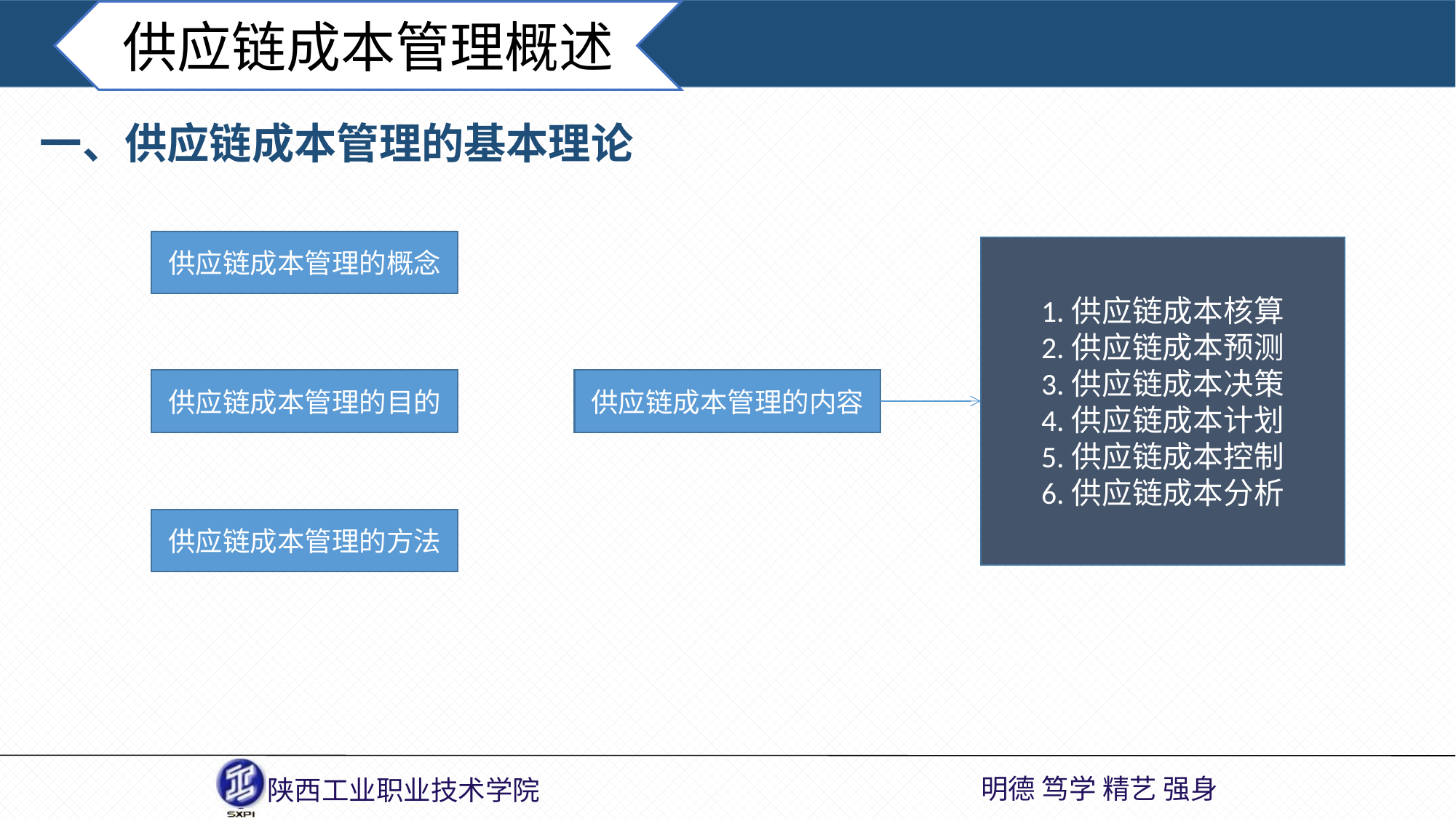

供应链成本管理概述
一、供应链成本管理的基本理论
供应链成本管理的概念
1.供应链成本核算
2.供应链成本预测
3.供应链成本决策
4.供应链成本计划
5.供应链成本控制
6.供应链成本分析
供应链成本管理的目的
供应链成本管理的内容
供应链成本管理的方法